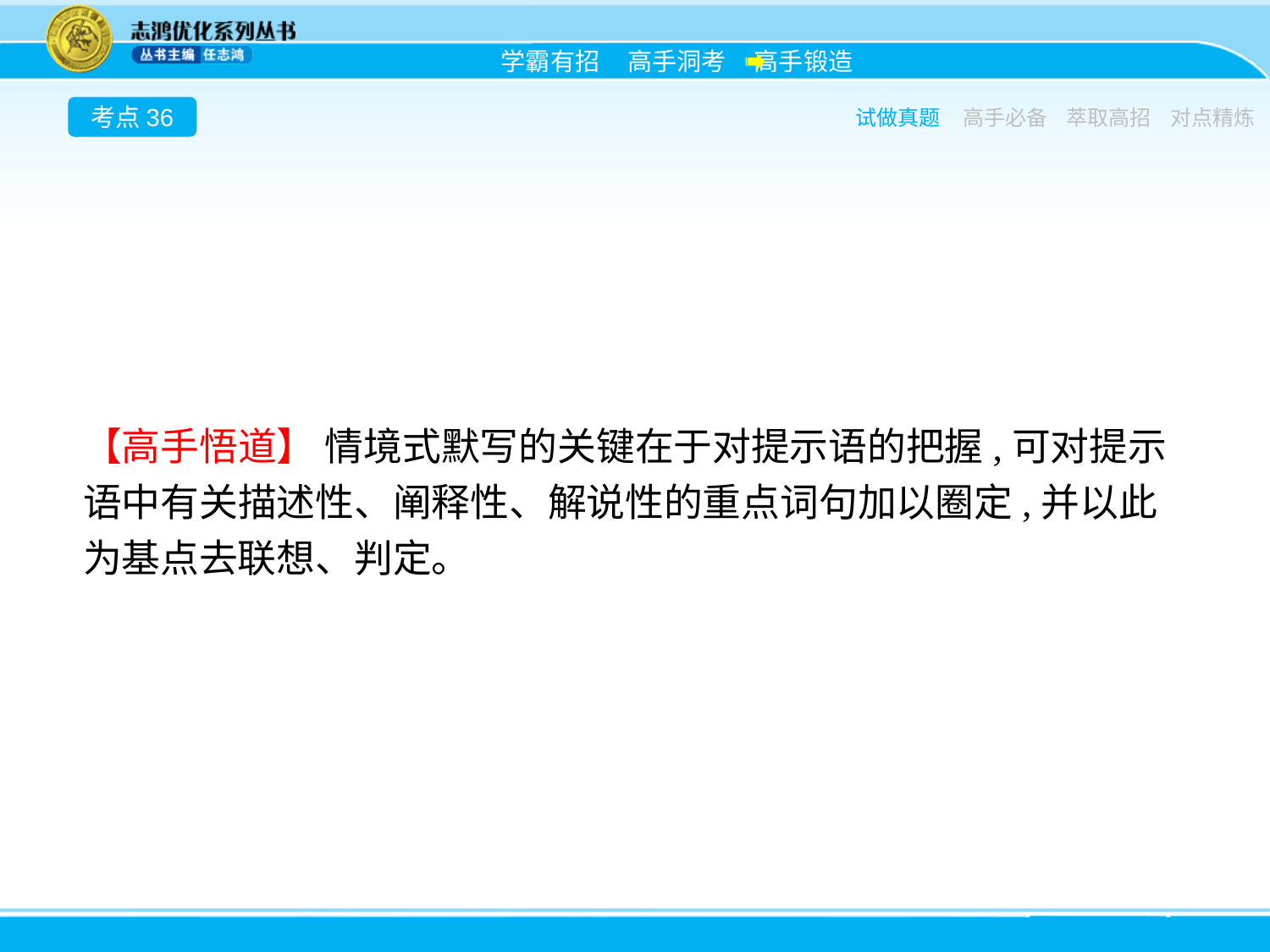

考点36
试做真题
高手必备
萃取高招
对点精炼
【高手悟道】 情境式默写的关键在于对提示语的把握,可对提示语中有关描述性、阐释性、解说性的重点词句加以圈定,并以此为基点去联想、判定。